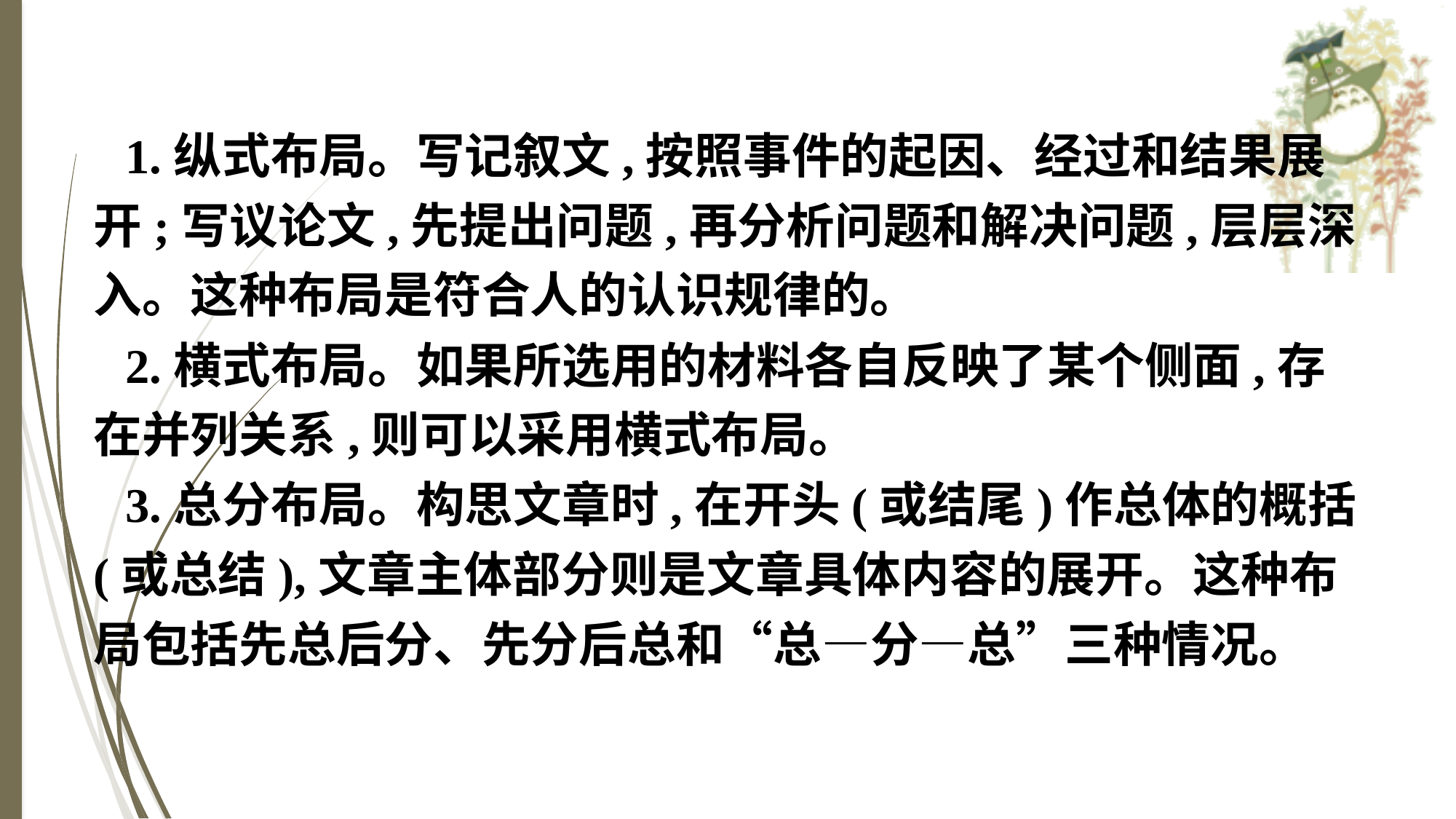

1.纵式布局。写记叙文,按照事件的起因、经过和结果展开;写议论文,先提出问题,再分析问题和解决问题,层层深入。这种布局是符合人的认识规律的。
2.横式布局。如果所选用的材料各自反映了某个侧面,存在并列关系,则可以采用横式布局。
3.总分布局。构思文章时,在开头(或结尾)作总体的概括(或总结),文章主体部分则是文章具体内容的展开。这种布局包括先总后分、先分后总和“总—分—总”三种情况。